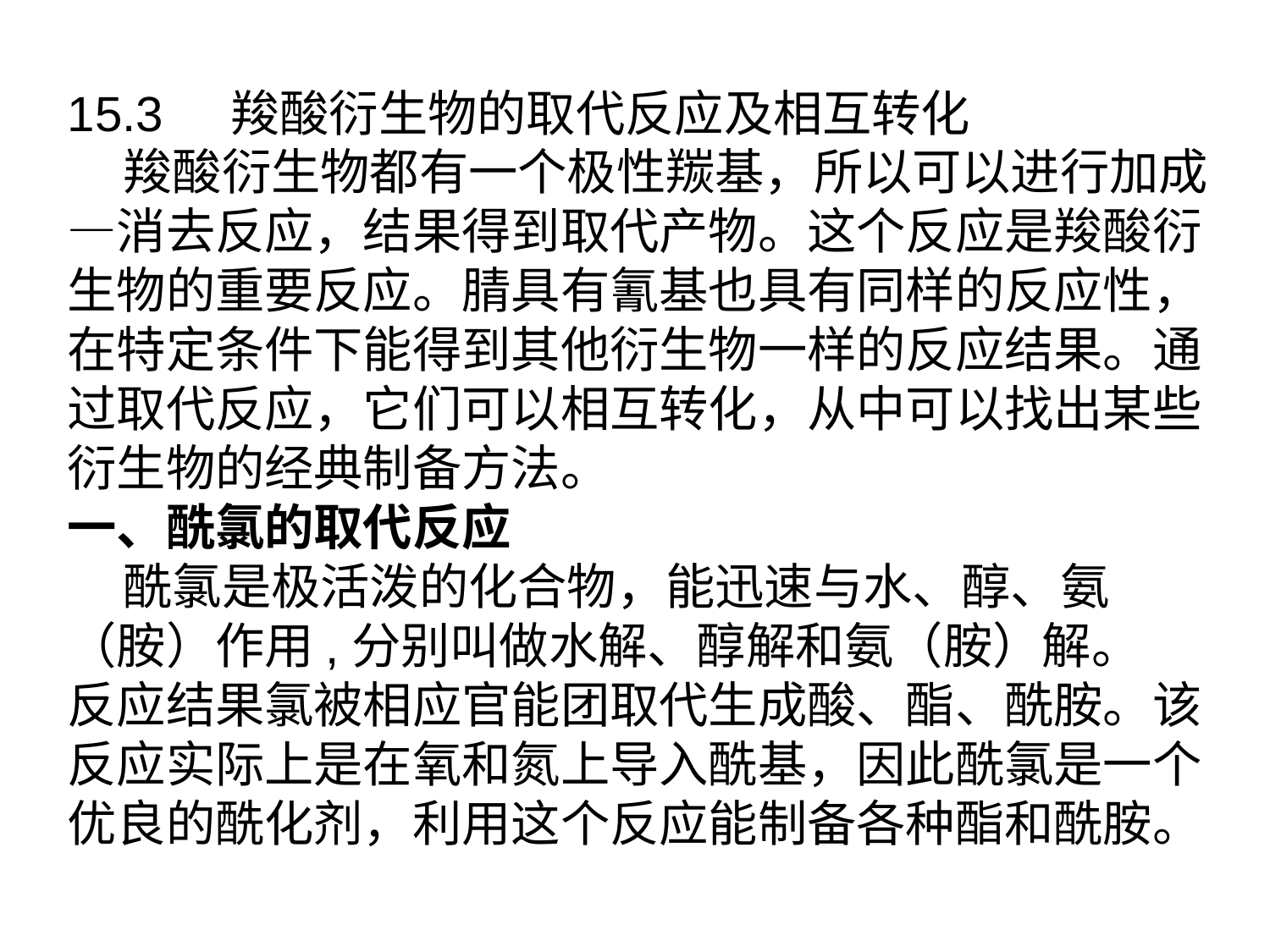

15.3    羧酸衍生物的取代反应及相互转化
    羧酸衍生物都有一个极性羰基，所以可以进行加成—消去反应，结果得到取代产物。这个反应是羧酸衍生物的重要反应。腈具有氰基也具有同样的反应性，在特定条件下能得到其他衍生物一样的反应结果。通过取代反应，它们可以相互转化，从中可以找出某些衍生物的经典制备方法。
一、酰氯的取代反应
    酰氯是极活泼的化合物，能迅速与水、醇、氨（胺）作用,分别叫做水解、醇解和氨（胺）解。
反应结果氯被相应官能团取代生成酸、酯、酰胺。该反应实际上是在氧和氮上导入酰基，因此酰氯是一个优良的酰化剂，利用这个反应能制备各种酯和酰胺。